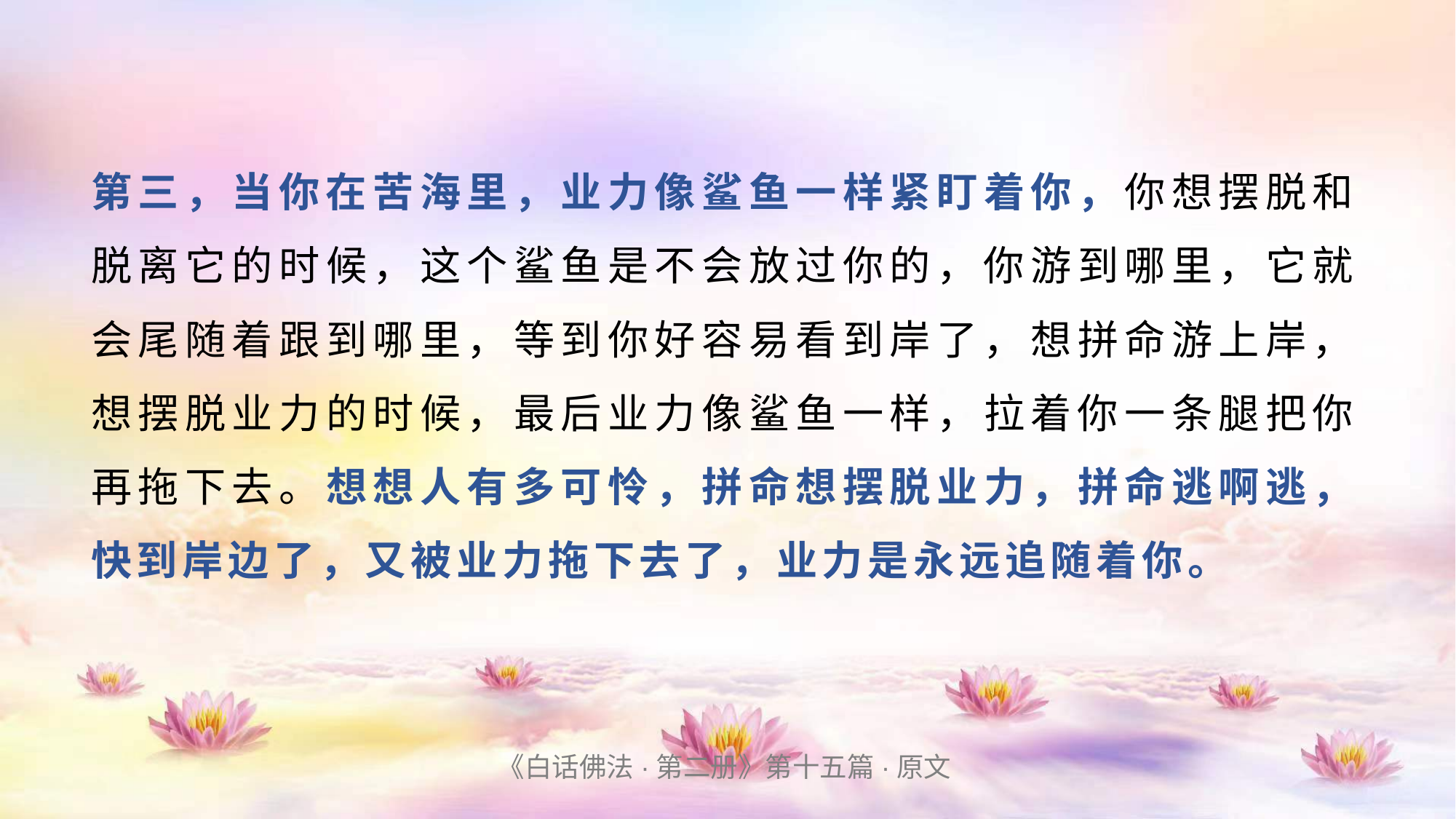

# 第三，当你在苦海里，业力像鲨鱼一样紧盯着你，你想摆脱和脱离它的时候，这个鲨鱼是不会放过你的，你游到哪里，它就会尾随着跟到哪里，等到你好容易看到岸了，想拼命游上岸，想摆脱业力的时候，最后业力像鲨鱼一样，拉着你一条腿把你再拖下去。想想人有多可怜，拼命想摆脱业力，拼命逃啊逃，快到岸边了，又被业力拖下去了，业力是永远追随着你。
《白话佛法·第二册》第十五篇·原文